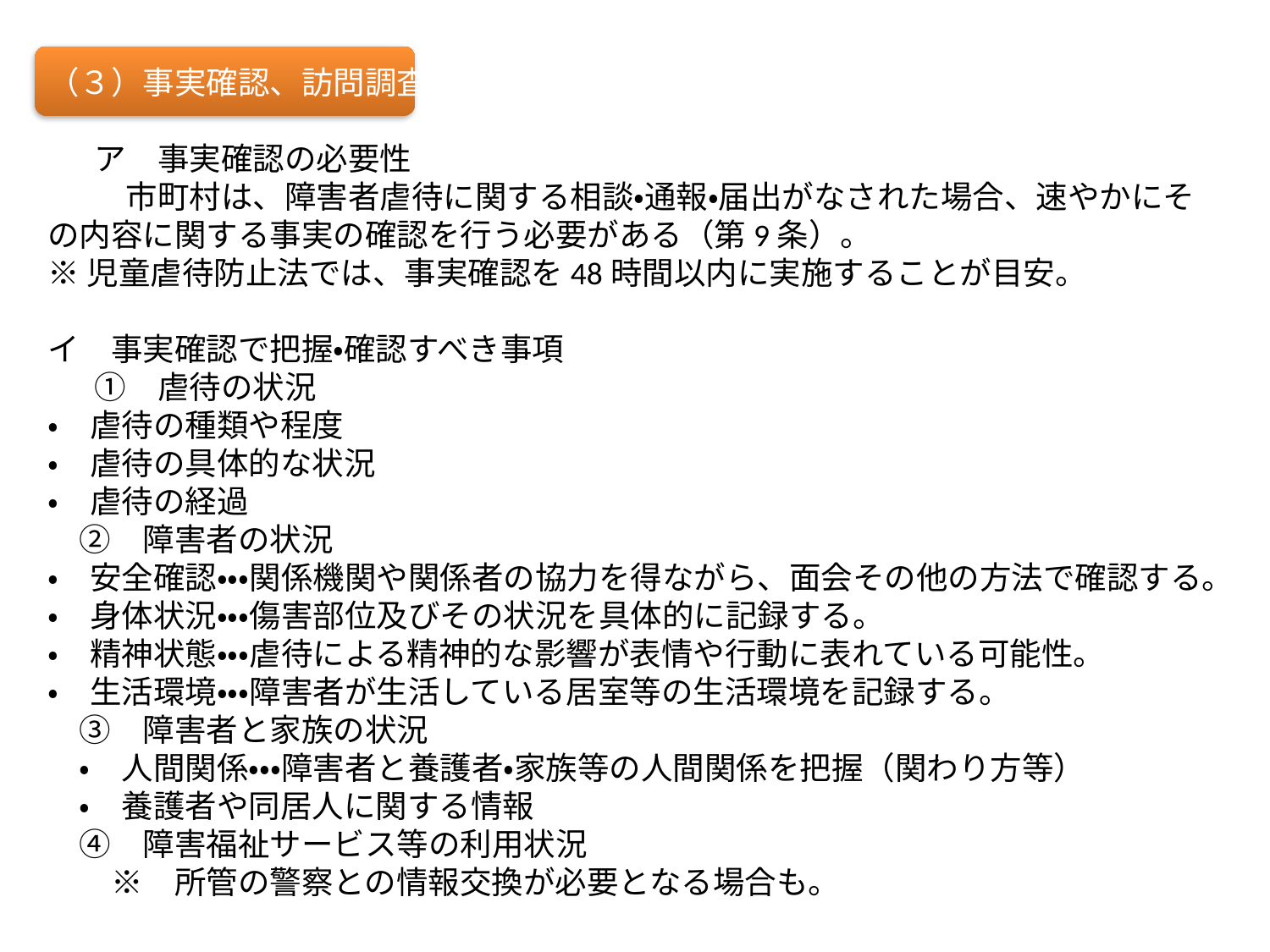

（３）事実確認、訪問調査

 　ア　事実確認の必要性
 　　市町村は、障害者虐待に関する相談・通報・届出がなされた場合、速やかにその内容に関する事実の確認を行う必要がある（第9条）。
※児童虐待防止法では、事実確認を48時間以内に実施することが目安。

イ　事実確認で把握・確認すべき事項
 　①　虐待の状況
・　虐待の種類や程度
・　虐待の具体的な状況
・　虐待の経過
　②　障害者の状況
・　安全確認・・・関係機関や関係者の協力を得ながら、面会その他の方法で確認する。
・　身体状況・・・傷害部位及びその状況を具体的に記録する。
・　精神状態・・・虐待による精神的な影響が表情や行動に表れている可能性。
・　生活環境・・・障害者が生活している居室等の生活環境を記録する。
　③　障害者と家族の状況
　・　人間関係・・・障害者と養護者・家族等の人間関係を把握（関わり方等）
　・　養護者や同居人に関する情報
　④　障害福祉サービス等の利用状況
　　※　所管の警察との情報交換が必要となる場合も。